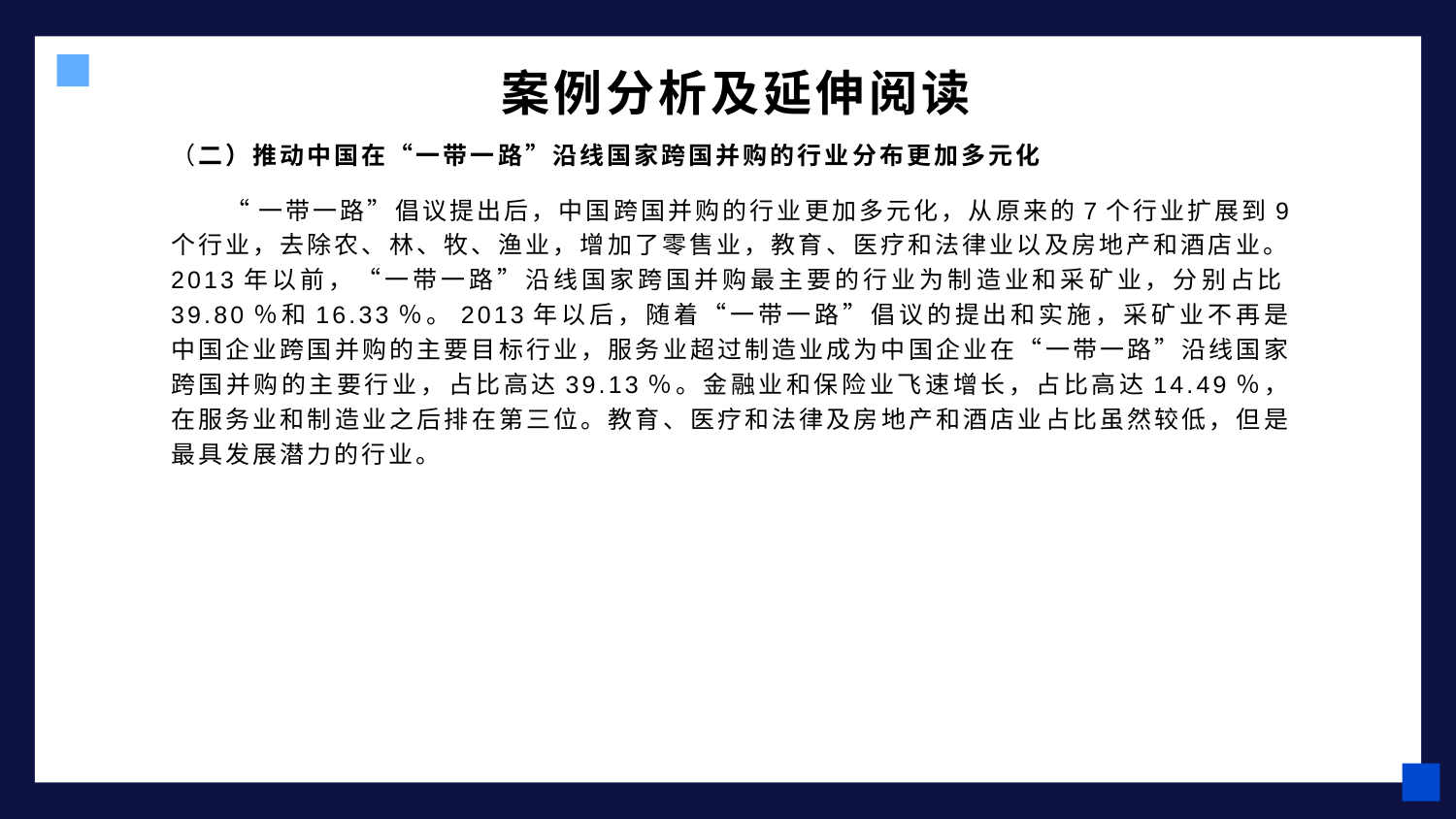

# 案例分析及延伸阅读
（二）推动中国在“一带一路”沿线国家跨国并购的行业分布更加多元化
“一带一路”倡议提出后，中国跨国并购的行业更加多元化，从原来的7个行业扩展到9个行业，去除农、林、牧、渔业，增加了零售业，教育、医疗和法律业以及房地产和酒店业。2013年以前，“一带一路”沿线国家跨国并购最主要的行业为制造业和采矿业，分别占比39.80％和16.33％。2013年以后，随着“一带一路”倡议的提出和实施，采矿业不再是中国企业跨国并购的主要目标行业，服务业超过制造业成为中国企业在“一带一路”沿线国家跨国并购的主要行业，占比高达39.13％。金融业和保险业飞速增长，占比高达14.49％，在服务业和制造业之后排在第三位。教育、医疗和法律及房地产和酒店业占比虽然较低，但是最具发展潜力的行业。